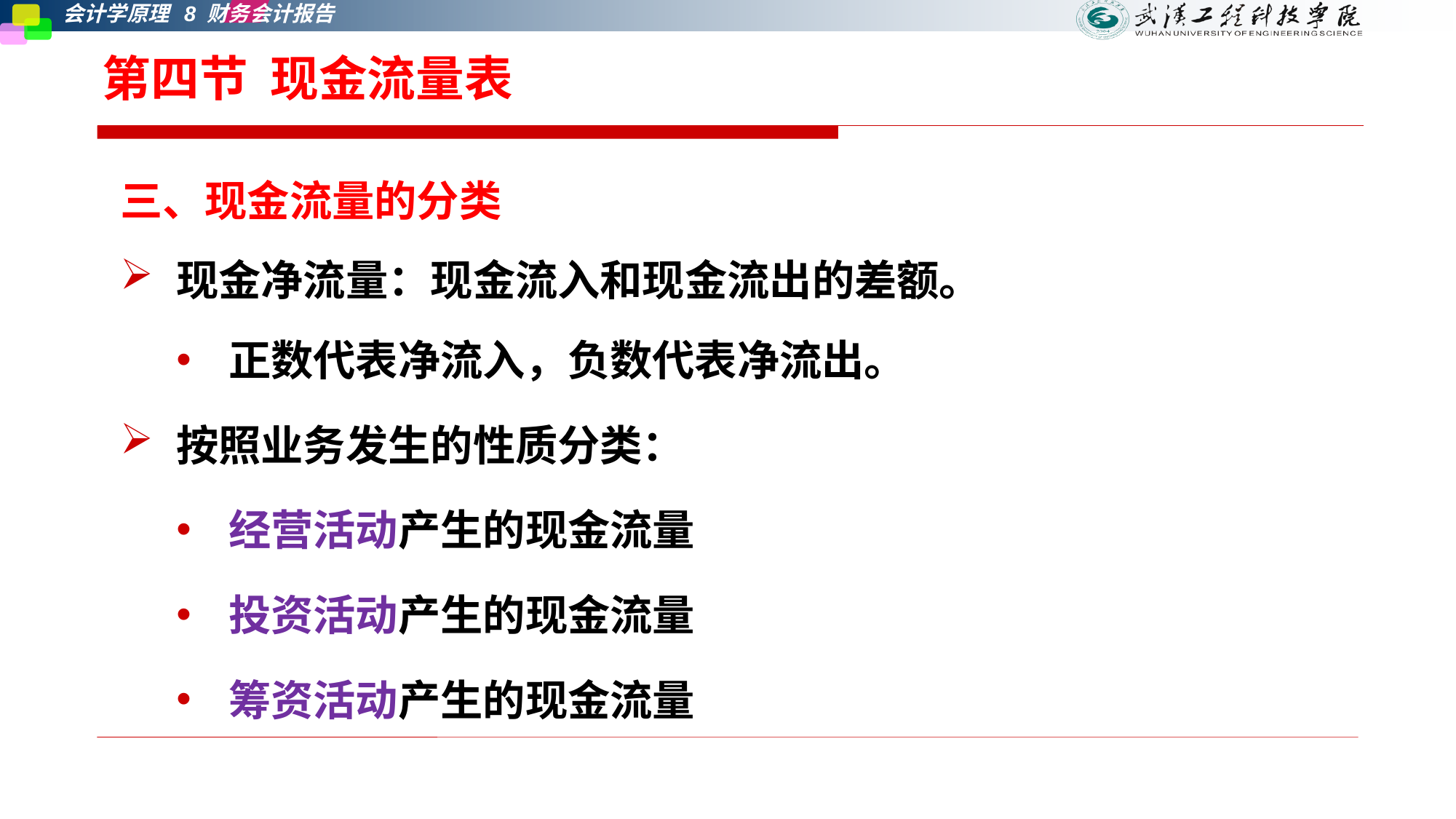

# 第四节  现金流量表
三、现金流量的分类
现金净流量：现金流入和现金流出的差额。
正数代表净流入，负数代表净流出。
按照业务发生的性质分类：
经营活动产生的现金流量
投资活动产生的现金流量
筹资活动产生的现金流量